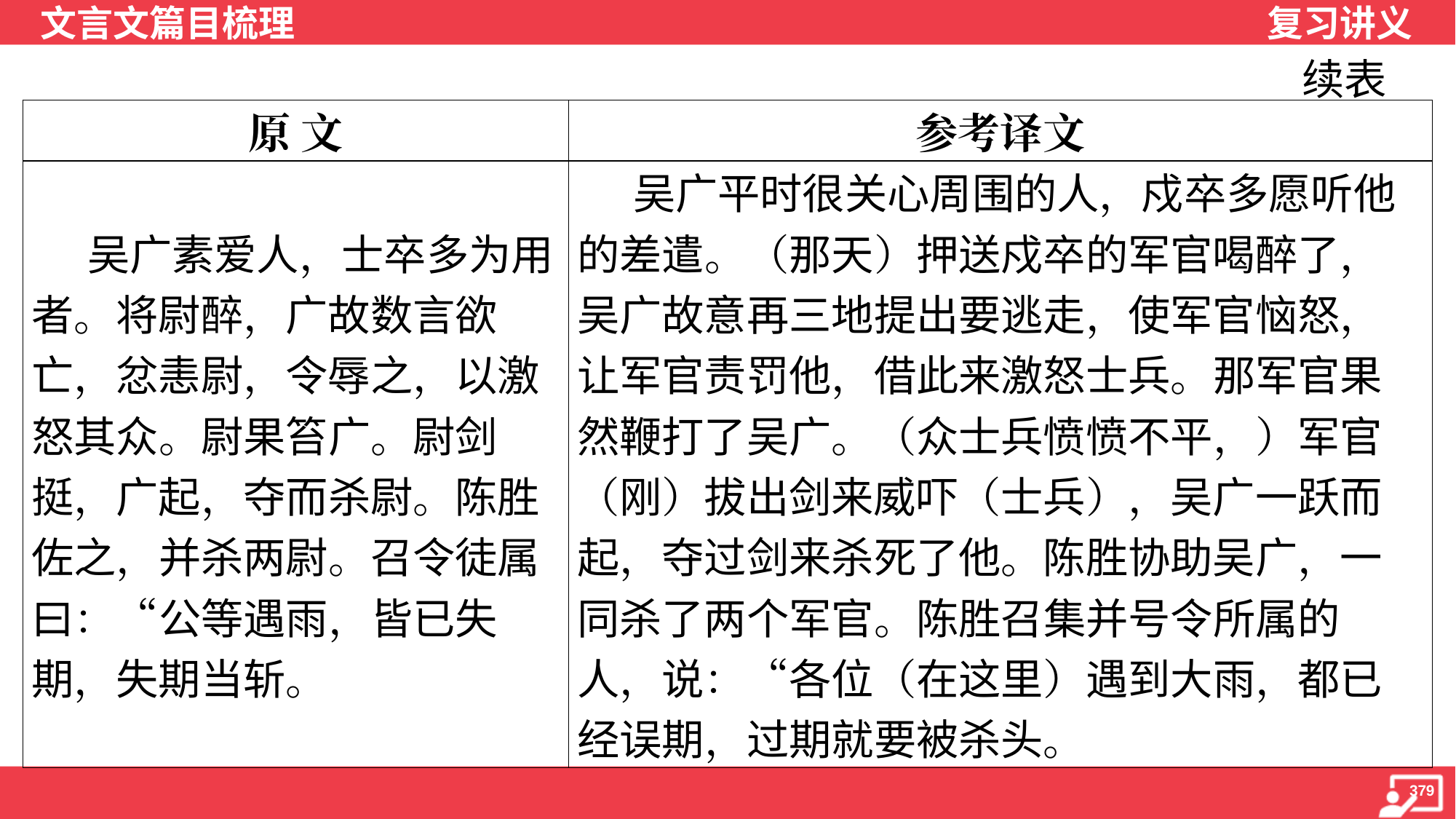

续表
| 原 文 | 参考译文 |
| --- | --- |
| 吴广素爱人，士卒多为用者。将尉醉，广故数言欲亡，忿恚尉，令辱之，以激怒其众。尉果笞广。尉剑挺，广起，夺而杀尉。陈胜佐之，并杀两尉。召令徒属曰：“公等遇雨，皆已失期，失期当斩。 | 吴广平时很关心周围的人，戍卒多愿听他的差遣。（那天）押送戍卒的军官喝醉了，吴广故意再三地提出要逃走，使军官恼怒，让军官责罚他，借此来激怒士兵。那军官果然鞭打了吴广。（众士兵愤愤不平，）军官（刚）拔出剑来威吓（士兵），吴广一跃而起，夺过剑来杀死了他。陈胜协助吴广，一同杀了两个军官。陈胜召集并号令所属的人，说：“各位（在这里）遇到大雨，都已经误期，过期就要被杀头。 |